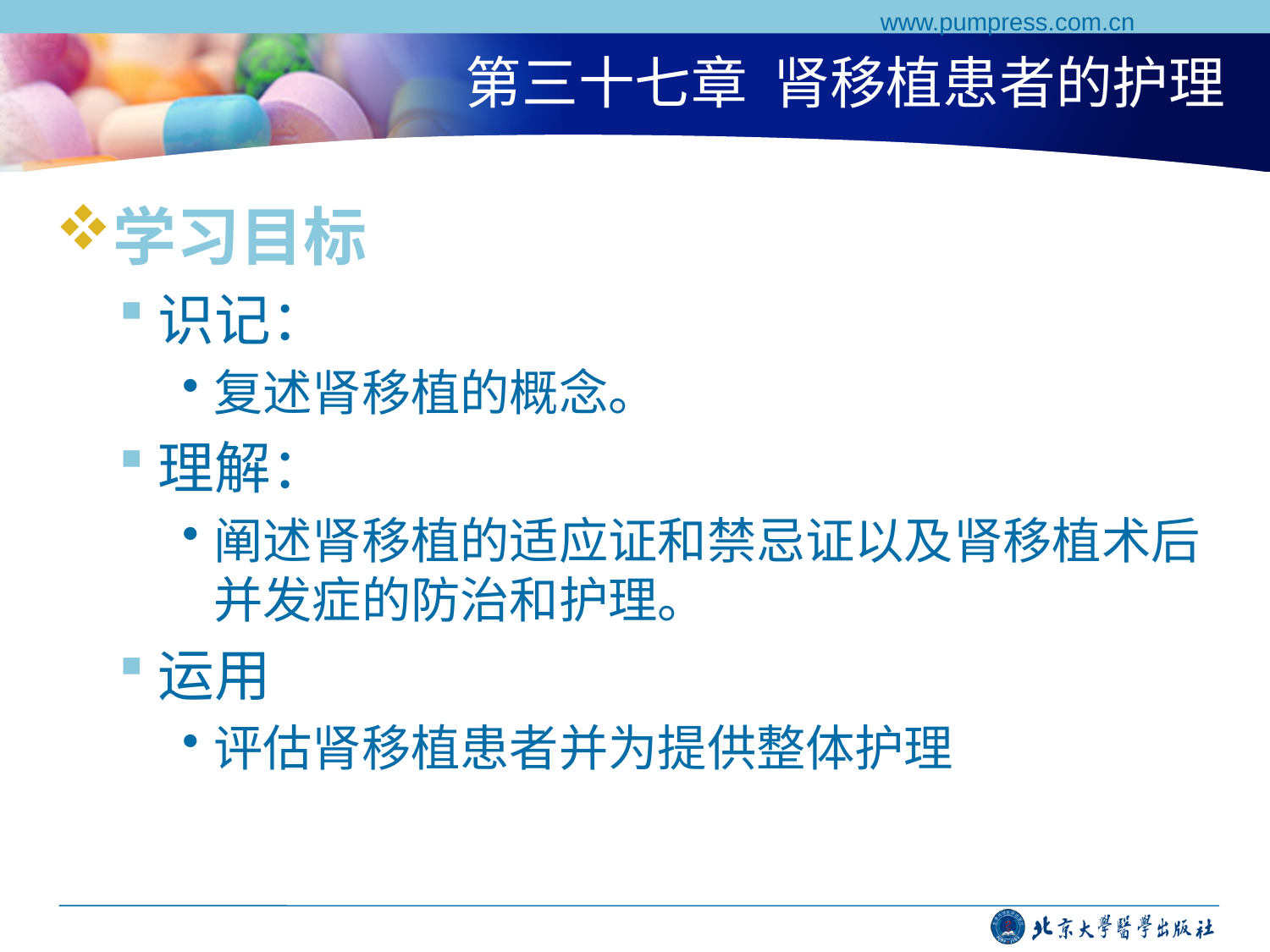

www.pumpress.com.cn
# 第三十七章  肾移植患者的护理
学习目标
识记：
复述肾移植的概念。
理解：
阐述肾移植的适应证和禁忌证以及肾移植术后并发症的防治和护理。
运用
评估肾移植患者并为提供整体护理